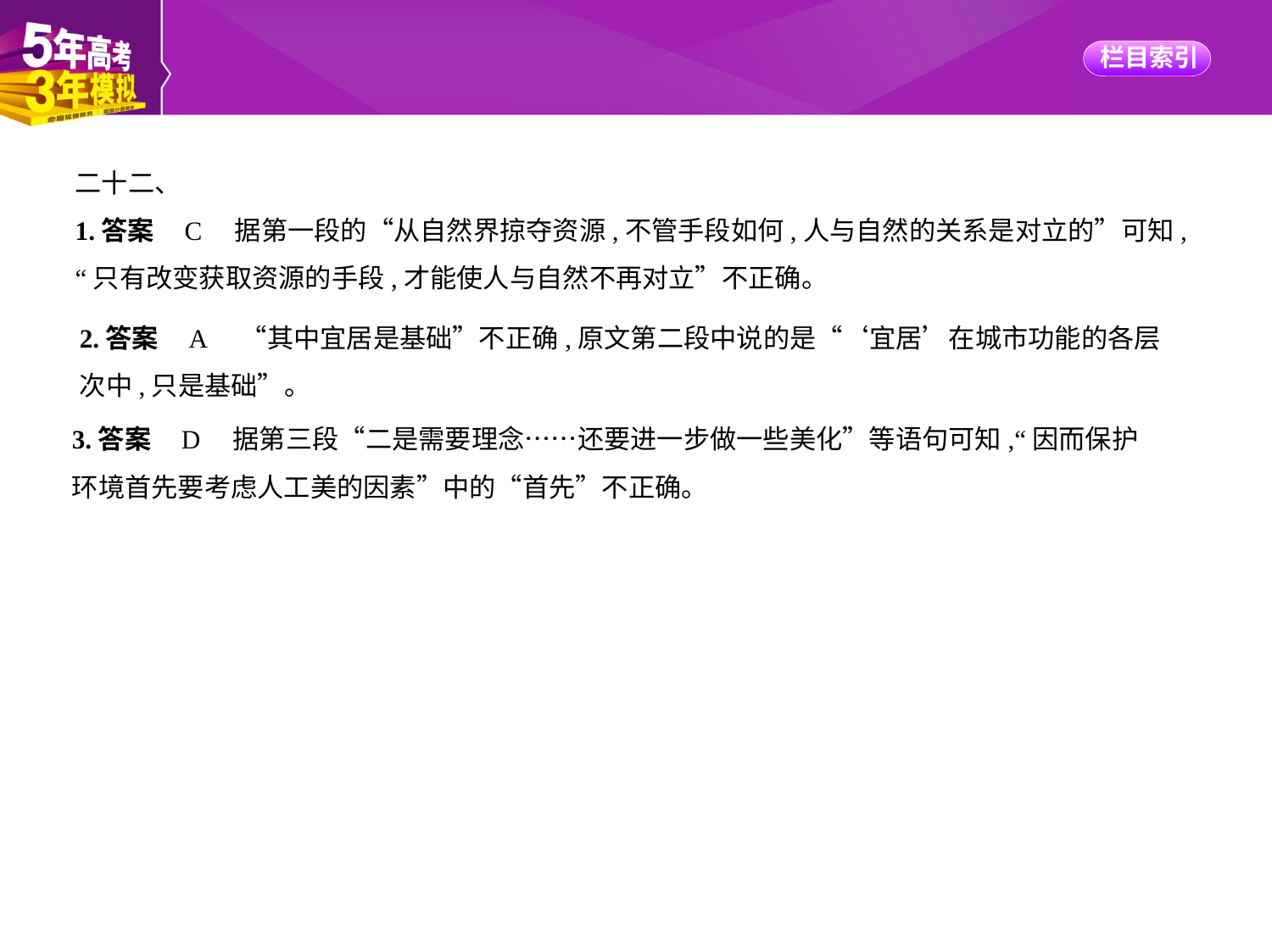

二十二、
1.答案    C　据第一段的“从自然界掠夺资源,不管手段如何,人与自然的关系是对立的”可知,
“只有改变获取资源的手段,才能使人与自然不再对立”不正确。
2.答案    A　“其中宜居是基础”不正确,原文第二段中说的是“‘宜居’在城市功能的各层
次中,只是基础”。
3.答案    D　据第三段“二是需要理念……还要进一步做一些美化”等语句可知,“因而保护
环境首先要考虑人工美的因素”中的“首先”不正确。